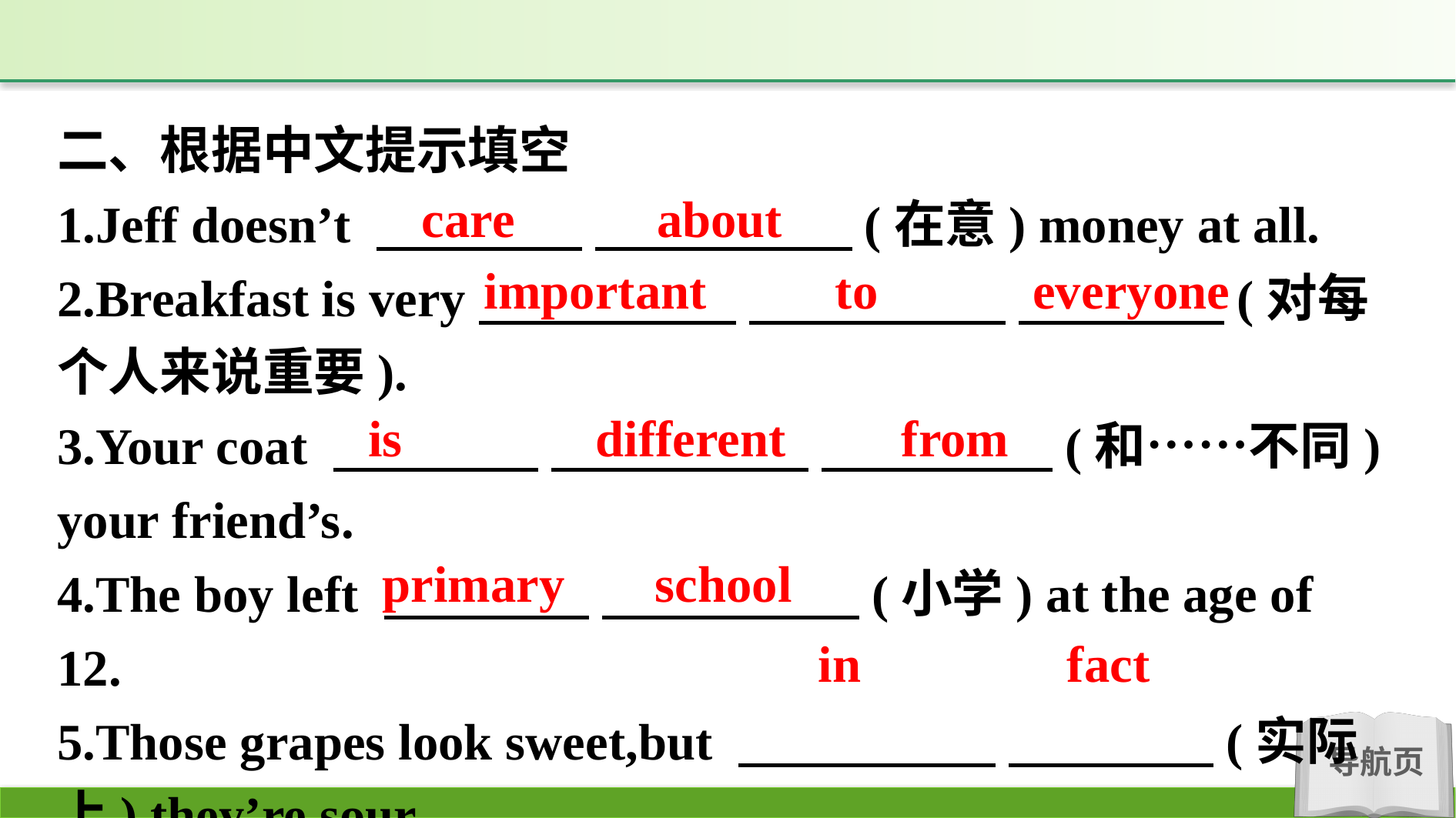

二、根据中文提示填空
1.Jeff doesn’t 　　　　 　　　　　(在意) money at all.
2.Breakfast is very　　　　　 　　　　　 　　　　(对每个人来说重要).
3.Your coat 　　　　  　　　　  　　　　 (和……不同) your friend’s.
4.The boy left 　　　　 　　　　　(小学) at the age of 12.
5.Those grapes look sweet,but 　　　　　 　　　　(实际上) they’re sour.
care           about
important          to            everyone
is               different         from
primary       school
in                fact